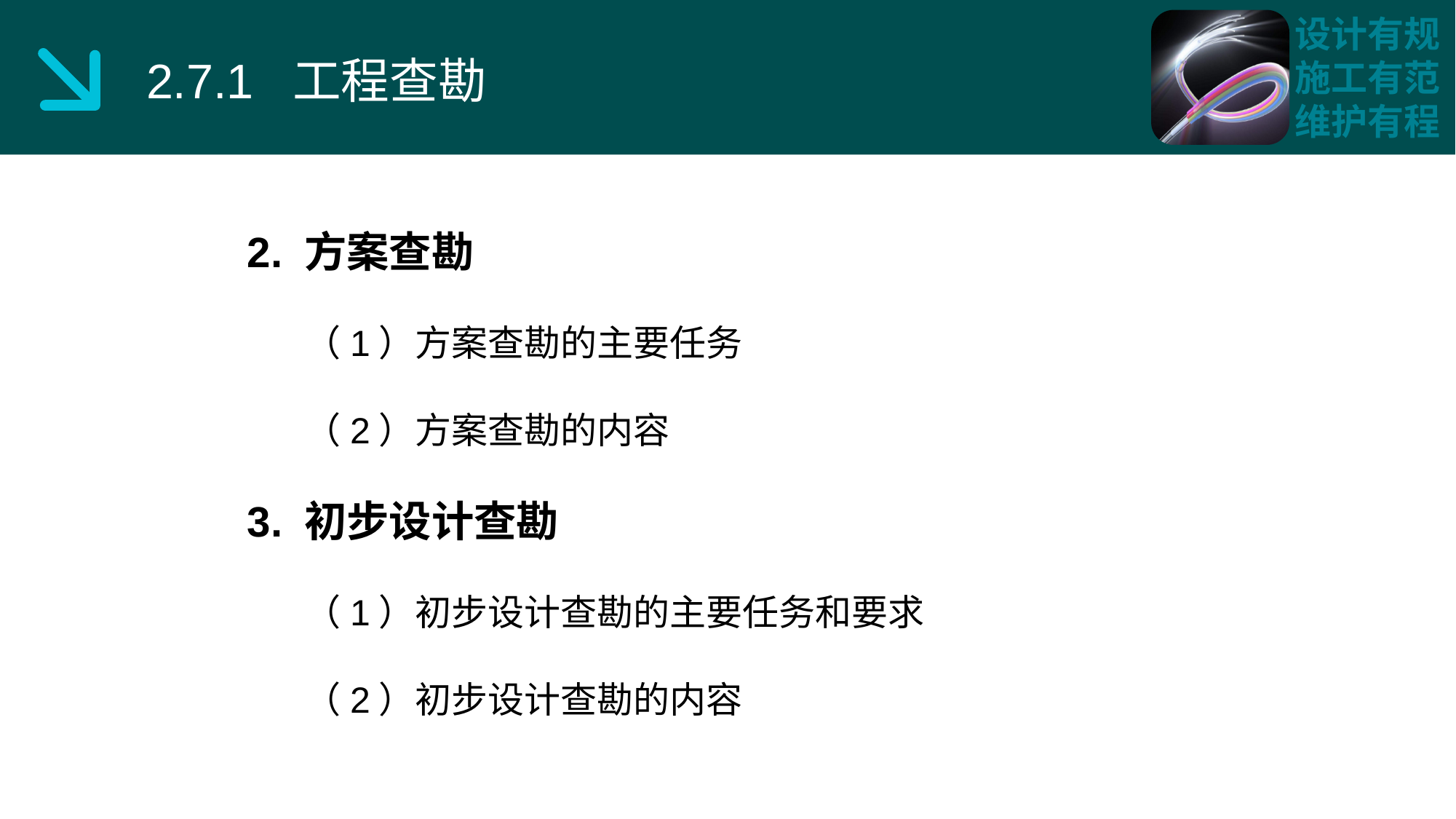

2.7.1  工程查勘

2. 方案查勘

      （1）方案查勘的主要任务

      （2）方案查勘的内容

3. 初步设计查勘

      （1）初步设计查勘的主要任务和要求

      （2）初步设计查勘的内容